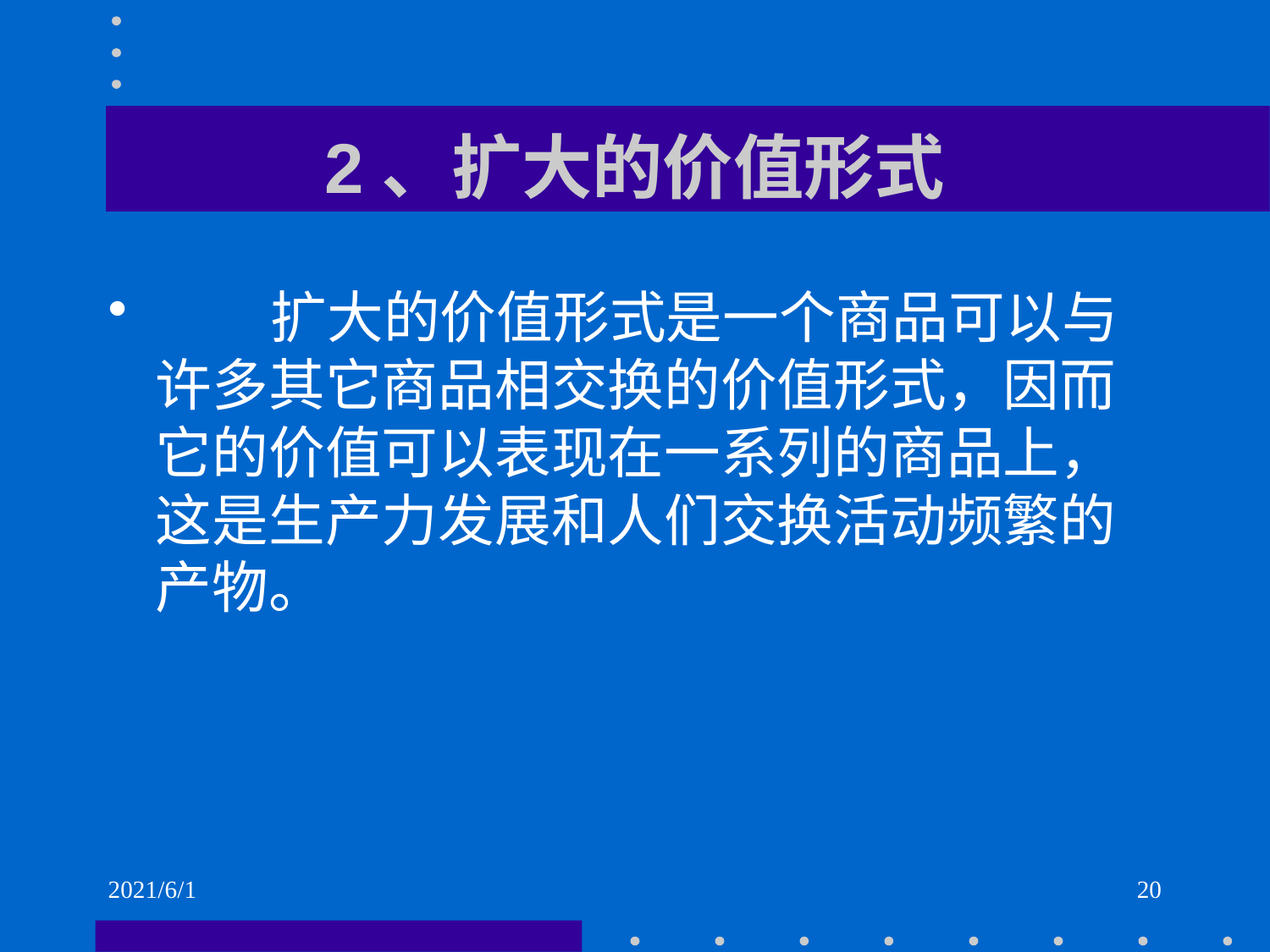

# 2、扩大的价值形式
        扩大的价值形式是一个商品可以与许多其它商品相交换的价值形式，因而它的价值可以表现在一系列的商品上，这是生产力发展和人们交换活动频繁的产物。
2021/6/1
20